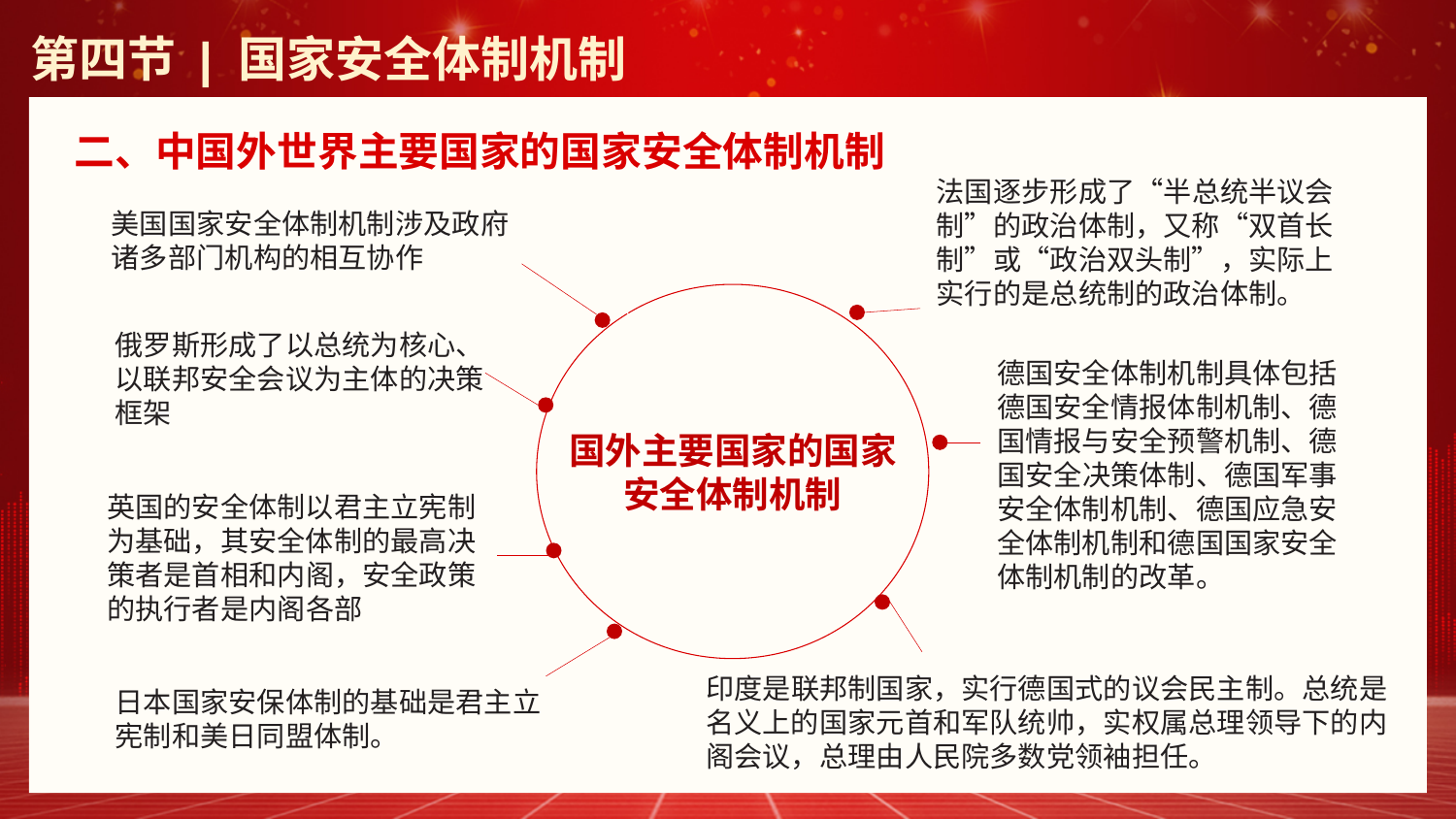

第四节 | 国家安全体制机制
二、中国外世界主要国家的国家安全体制机制
法国逐步形成了“半总统半议会制”的政治体制，又称“双首长制”或“政治双头制”，实际上实行的是总统制的政治体制。
美国国家安全体制机制涉及政府诸多部门机构的相互协作

俄罗斯形成了以总统为核心、以联邦安全会议为主体的决策框架
德国安全体制机制具体包括德国安全情报体制机制、德国情报与安全预警机制、德国安全决策体制、德国军事安全体制机制、德国应急安全体制机制和德国国家安全体制机制的改革。
国外主要国家的国家安全体制机制

英国的安全体制以君主立宪制为基础，其安全体制的最高决策者是首相和内阁，安全政策的执行者是内阁各部

印度是联邦制国家，实行德国式的议会民主制。总统是名义上的国家元首和军队统帅，实权属总理领导下的内阁会议，总理由人民院多数党领袖担任。
日本国家安保体制的基础是君主立宪制和美日同盟体制。